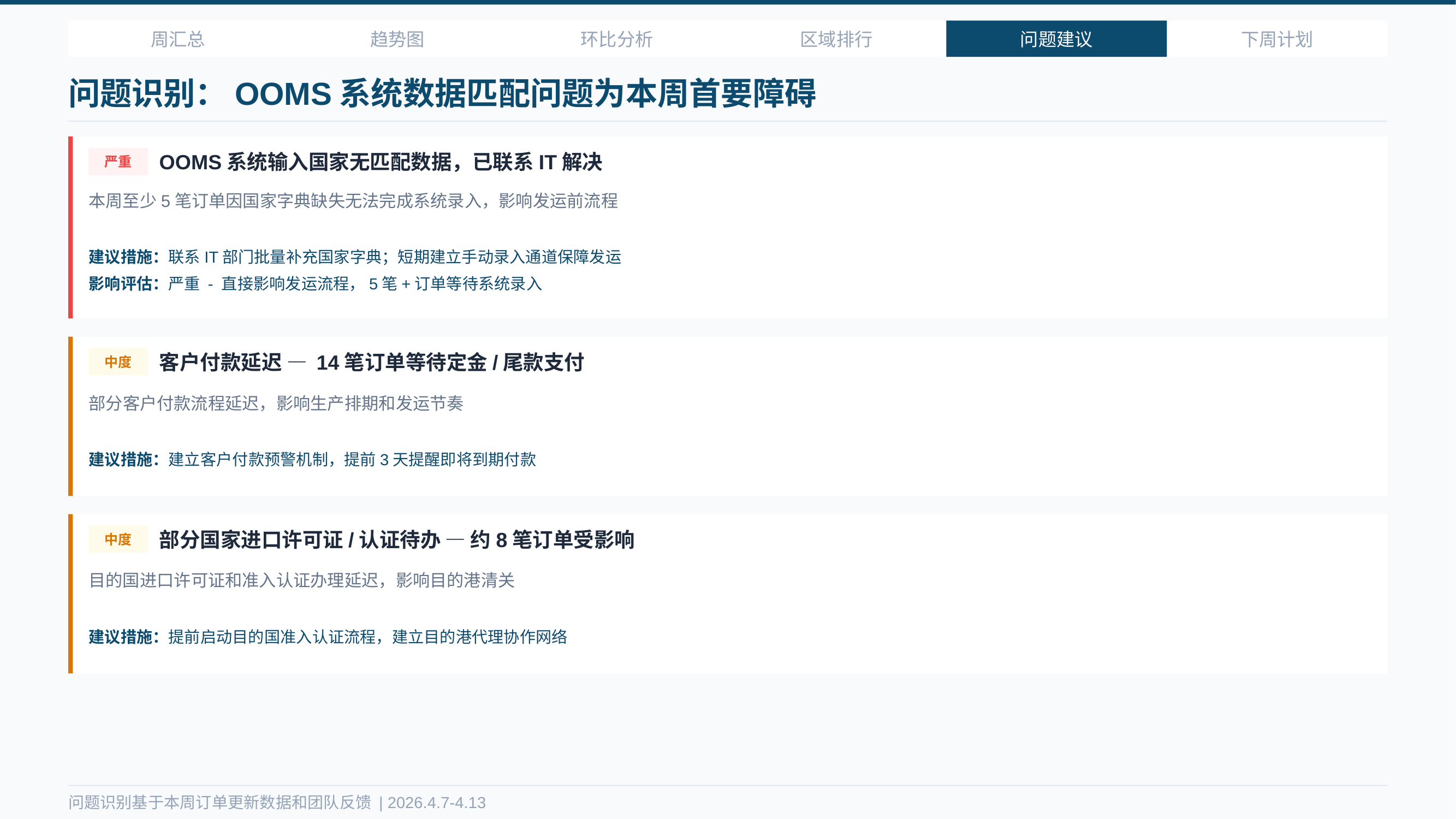

周汇总
趋势图
环比分析
区域排行

问题建议
下周计划
问题识别：OOMS系统数据匹配问题为本周首要障碍

OOMS系统输入国家无匹配数据，已联系IT解决

严重
本周至少5笔订单因国家字典缺失无法完成系统录入，影响发运前流程
建议措施：联系IT部门批量补充国家字典；短期建立手动录入通道保障发运
影响评估：严重 - 直接影响发运流程，5笔+订单等待系统录入

客户付款延迟 — 14笔订单等待定金/尾款支付

中度
部分客户付款流程延迟，影响生产排期和发运节奏
建议措施：建立客户付款预警机制，提前3天提醒即将到期付款

部分国家进口许可证/认证待办 — 约8笔订单受影响

中度
目的国进口许可证和准入认证办理延迟，影响目的港清关
建议措施：提前启动目的国准入认证流程，建立目的港代理协作网络

问题识别基于本周订单更新数据和团队反馈 | 2026.4.7-4.13